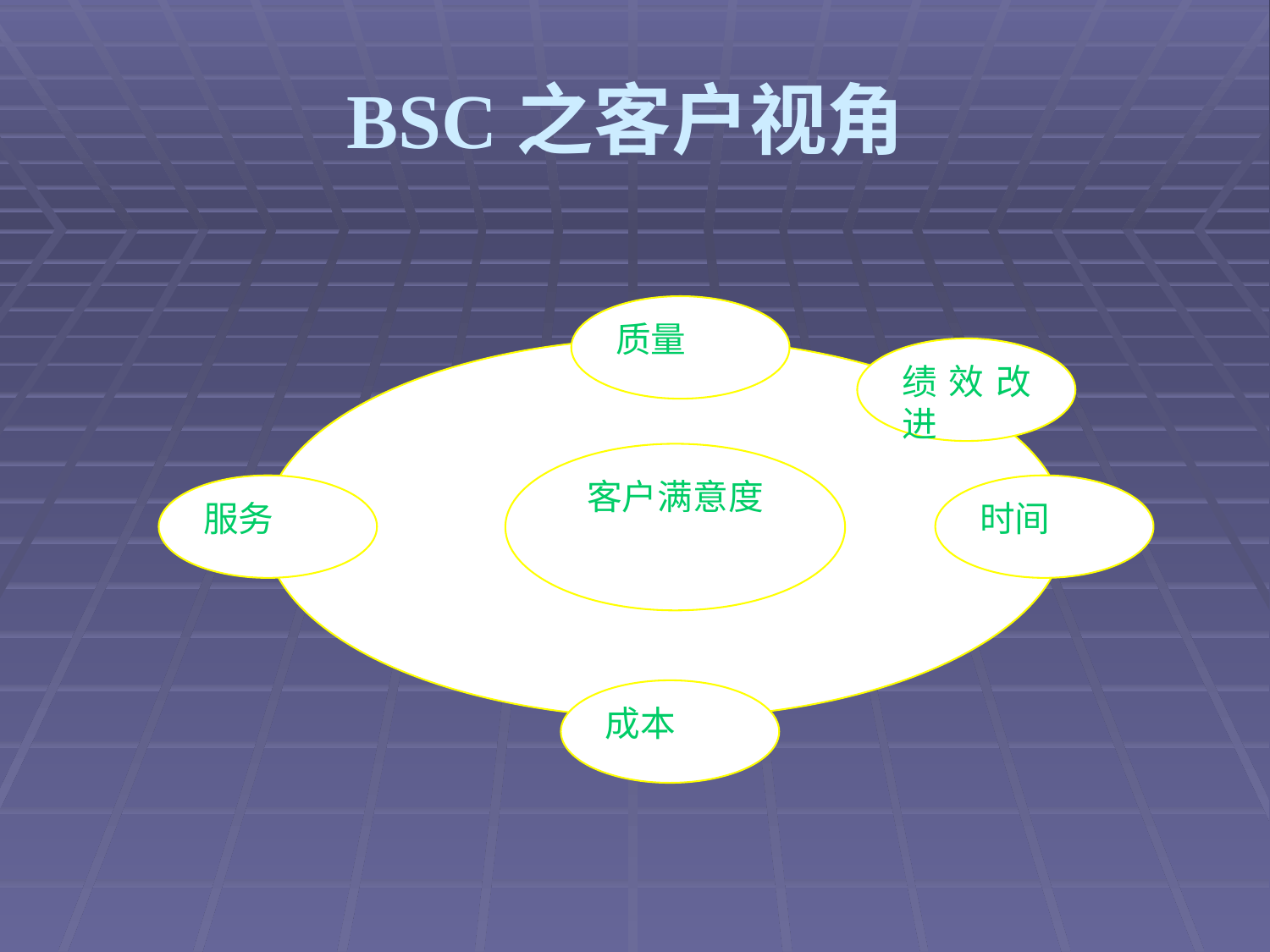

# BSC之客户视角
质量

绩效改进
客户满意度
服务
时间
成本